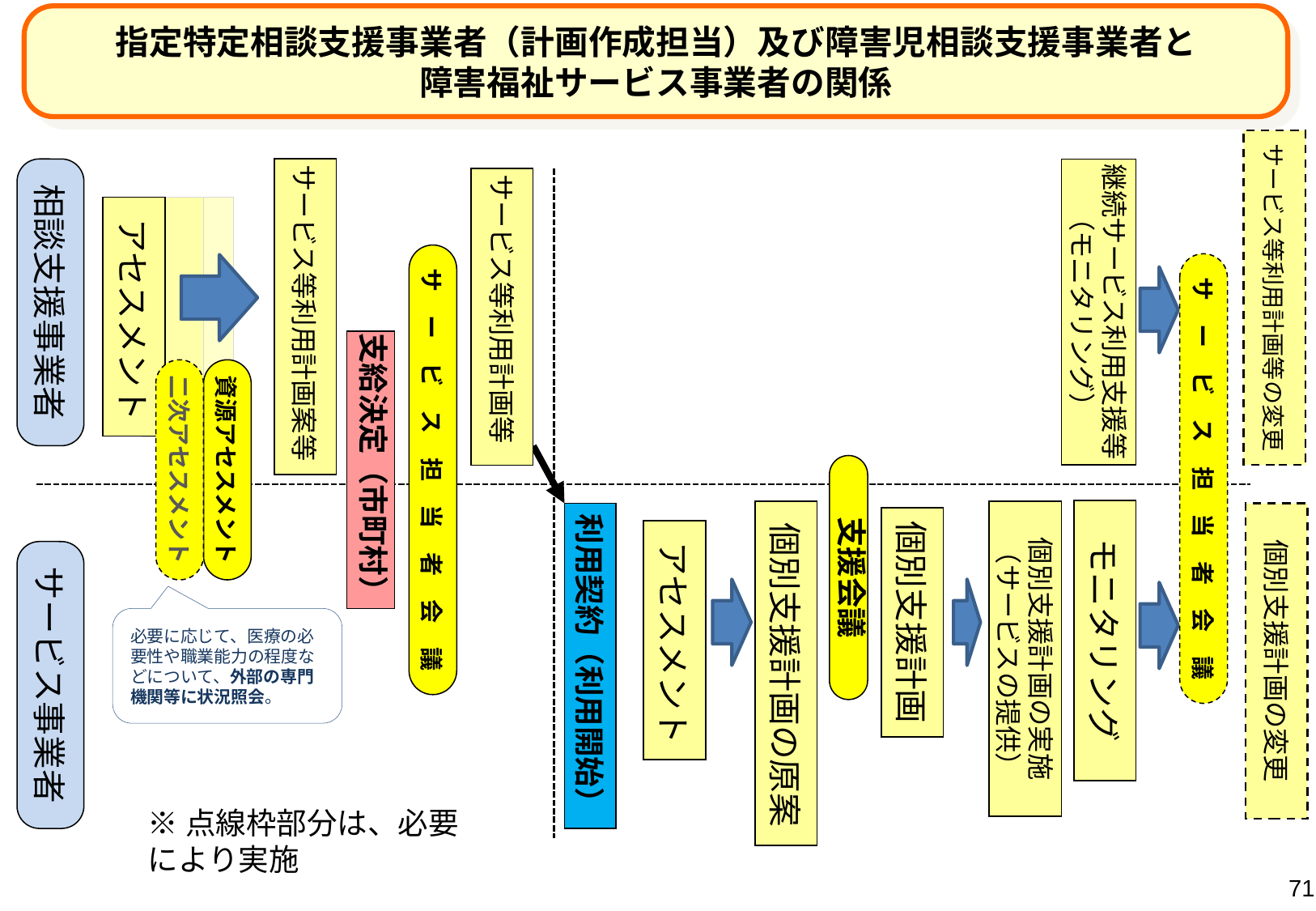

指定特定相談支援事業者（計画作成担当）及び障害児相談支援事業者と
障害福祉サービス事業者の関係
サービス等利用計画等の変更
サービス等利用計画案等
継続サービス利用支援等
（モニタリング）
相談支援事業者
サービス等利用計画等
 アセスメント

サ　ー　ビ　ス　担　当　者　会　議
サ　ー　ビ　ス　担　当　者　会　議

支給決定（市町村）
二次アセスメント
資源アセスメント

支援会議
モニタリング
 個別支援計画の原案
個別支援計画の実施
（サービスの提供）
利用契約（利用開始）
個別支援計画の変更
個別支援計画
 アセスメント
サービス事業者

必要に応じて、医療の必要性や職業能力の程度などについて、外部の専門機関等に状況照会。
※点線枠部分は、必要により実施
71